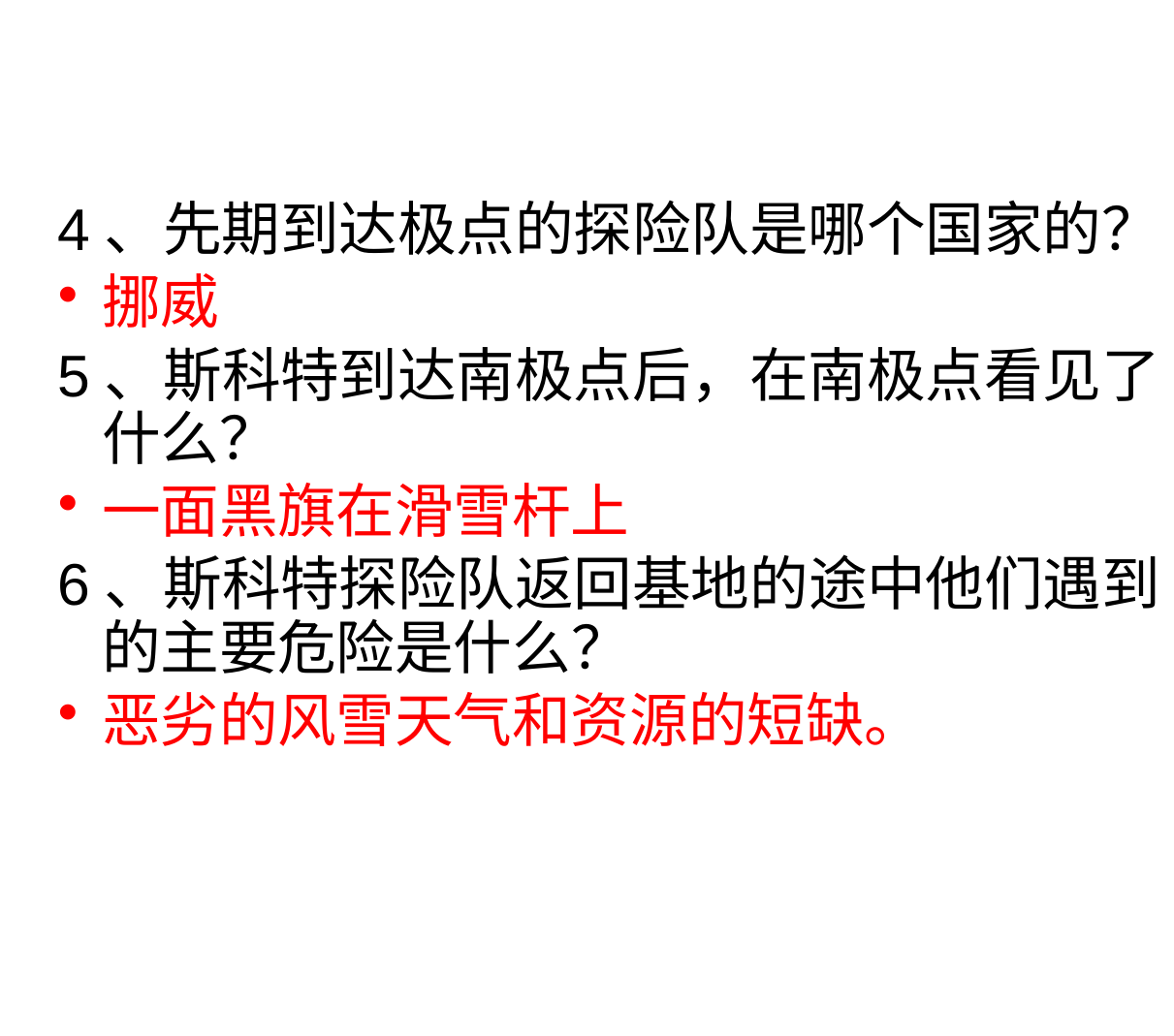

4、先期到达极点的探险队是哪个国家的？
挪威
5、斯科特到达南极点后，在南极点看见了什么？
一面黑旗在滑雪杆上
6、斯科特探险队返回基地的途中他们遇到的主要危险是什么？
恶劣的风雪天气和资源的短缺。